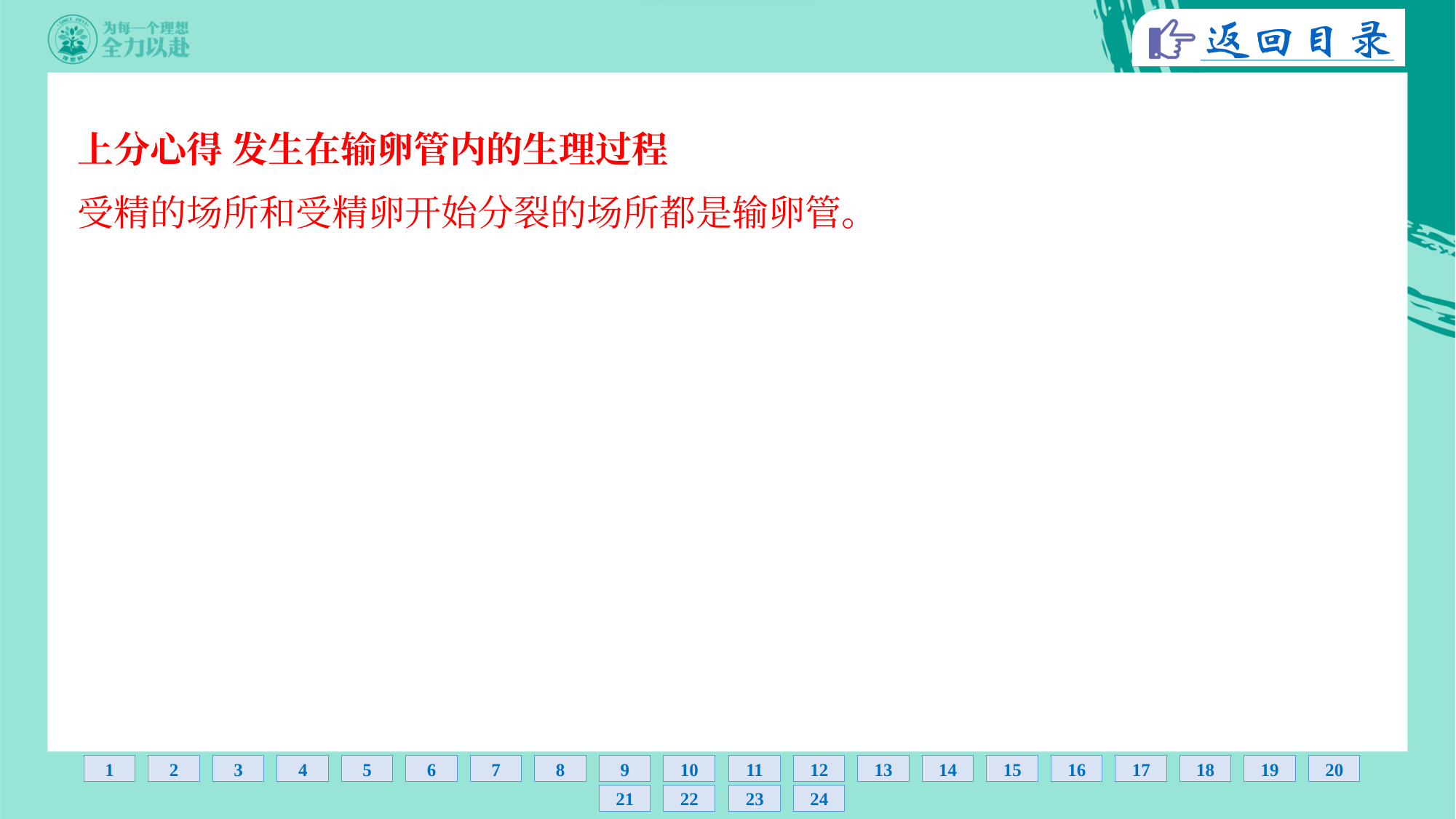

上分心得 发生在输卵管内的生理过程
受精的场所和受精卵开始分裂的场所都是输卵管。